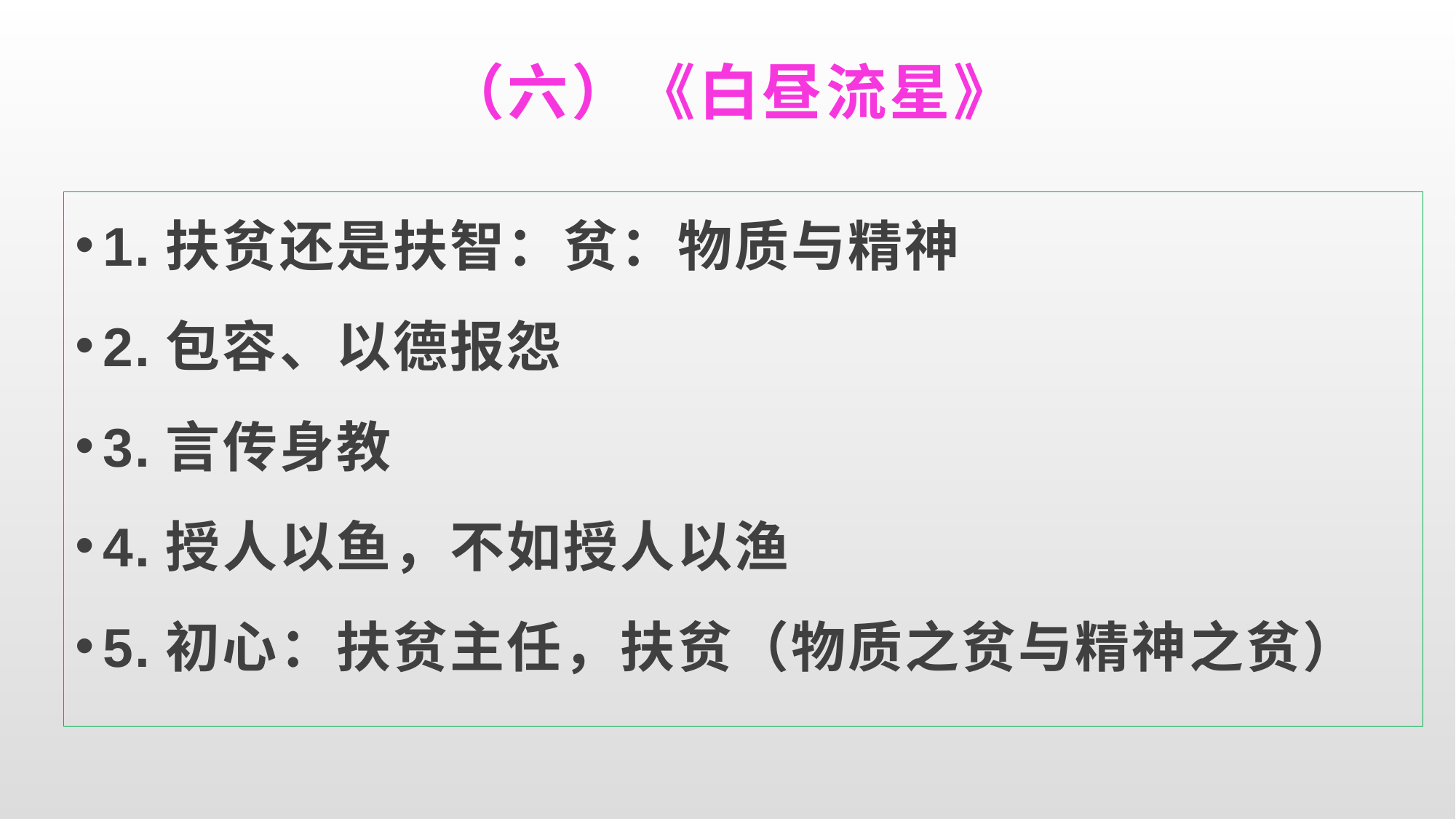

# （六）《白昼流星》
1.扶贫还是扶智：贫：物质与精神
2.包容、以德报怨
3.言传身教
4.授人以鱼，不如授人以渔
5.初心：扶贫主任，扶贫（物质之贫与精神之贫）